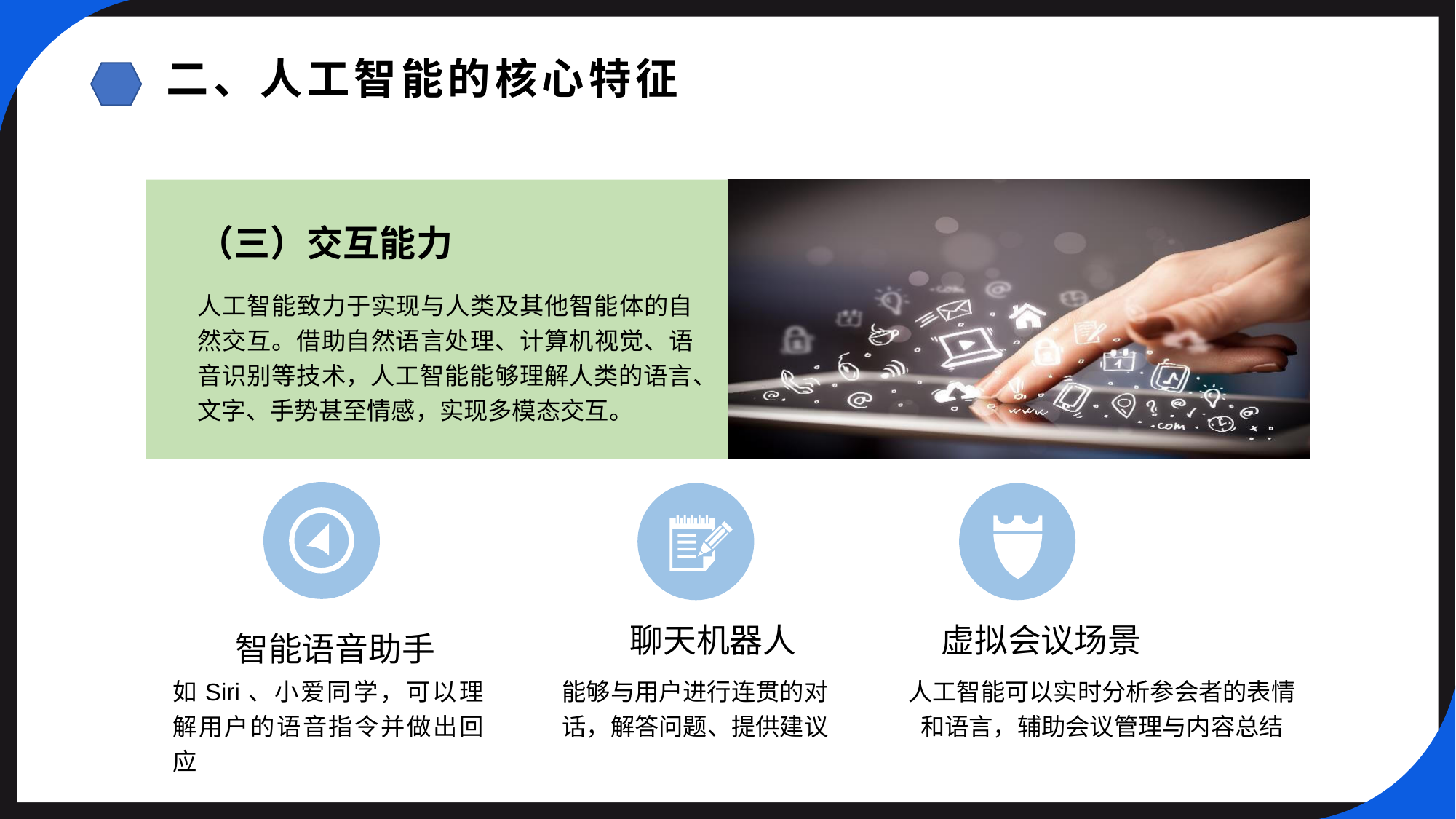

二、人工智能的核心特征

（三）交互能力
人工智能致力于实现与人类及其他智能体的自然交互。借助自然语言处理、计算机视觉、语音识别等技术，人工智能能够理解人类的语言、文字、手势甚至情感，实现多模态交互。

聊天机器人
虚拟会议场景
智能语音助手
如Siri、小爱同学，可以理解用户的语音指令并做出回应
能够与用户进行连贯的对话，解答问题、提供建议
人工智能可以实时分析参会者的表情和语言，辅助会议管理与内容总结